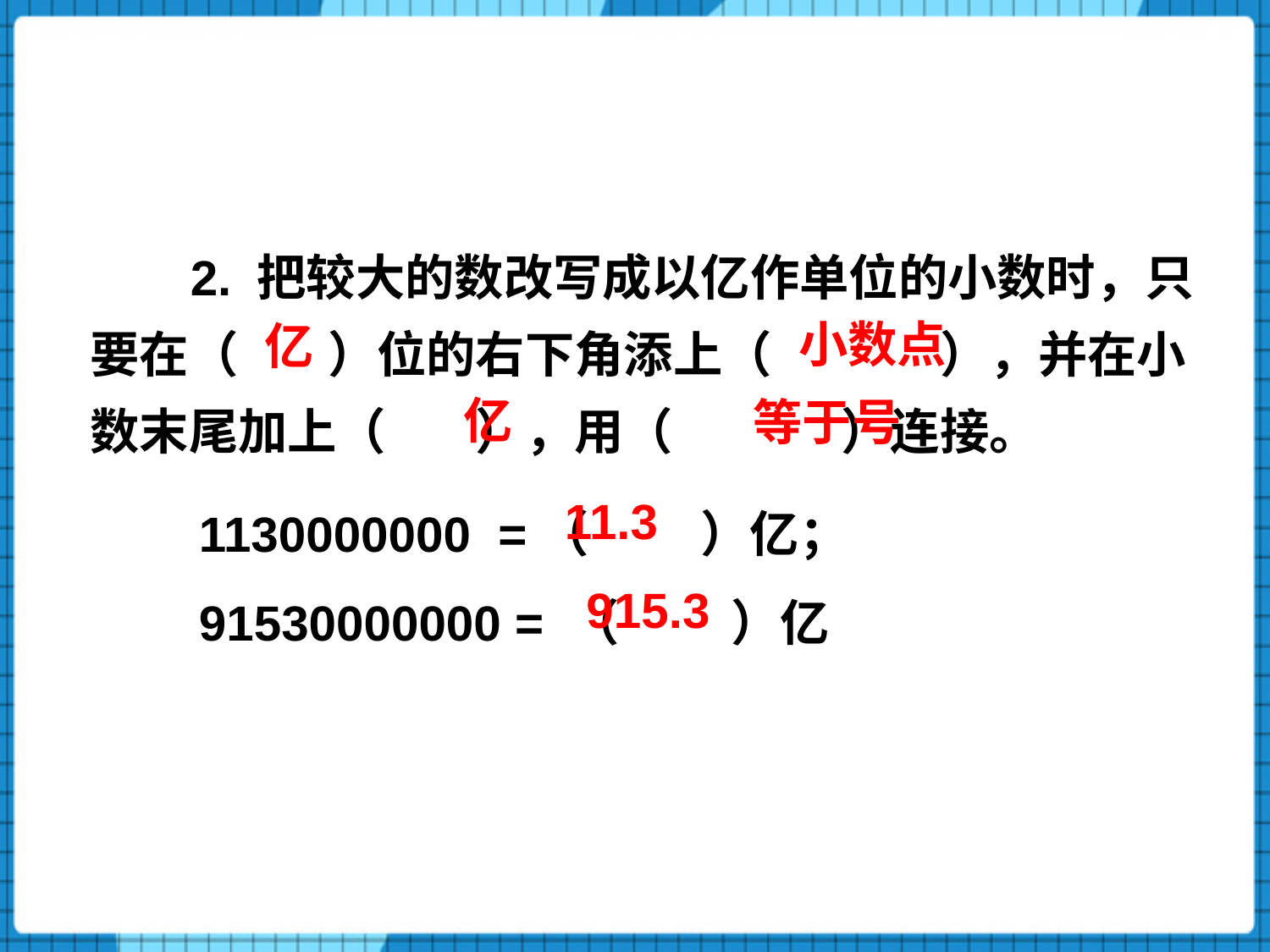

2. 把较大的数改写成以亿作单位的小数时，只要在（        ）位的右下角添上（               ），并在小数末尾加上（        ），用（               ）连接。
小数点
亿
亿
等于号
1130000000  =（          ）亿；
91530000000 = （          ）亿
11.3
915.3